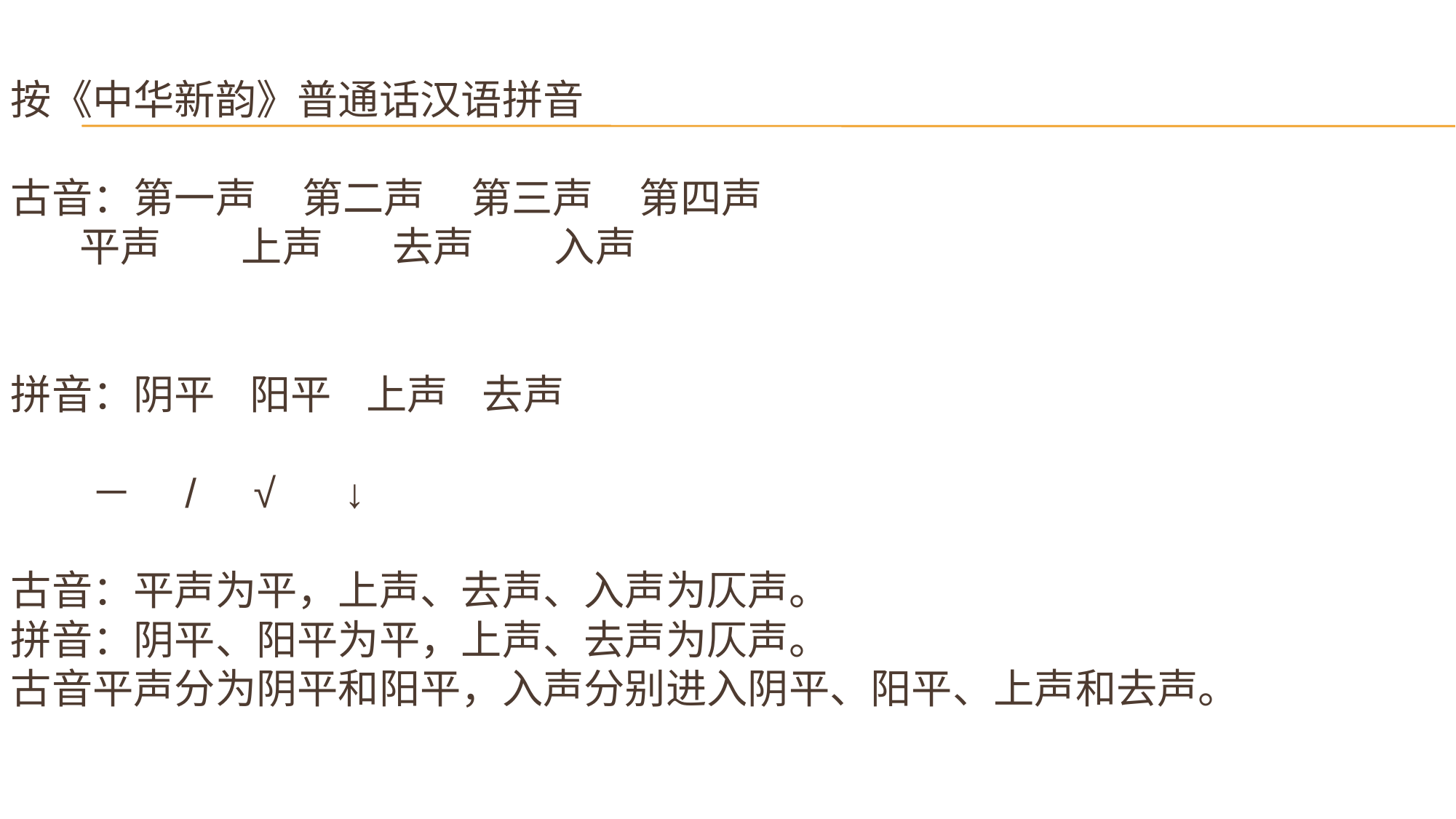

# 按《中华新韵》普通话汉语拼音 古音：第一声    第二声    第三声    第四声 平声       上声      去声       入声 拼音：阴平   阳平   上声   去声 －    /     √      ↓ 古音：平声为平，上声、去声、入声为仄声。 拼音：阴平、阳平为平，上声、去声为仄声。 古音平声分为阴平和阳平，入声分别进入阴平、阳平、上声和去声。